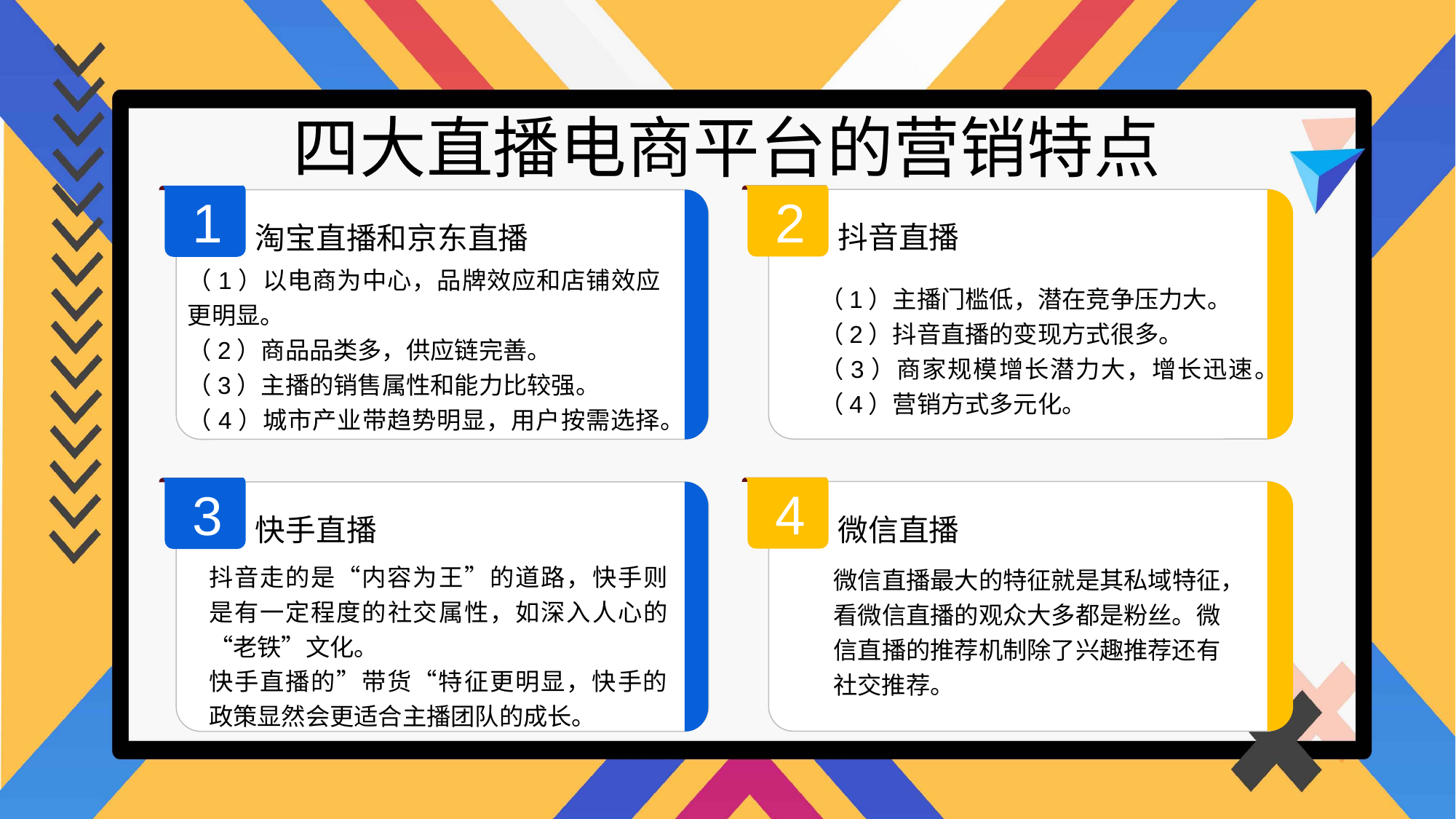

四大直播电商平台的营销特点
2
1

抖音直播
淘宝直播和京东直播
（1）以电商为中心，品牌效应和店铺效应更明显。
（2）商品品类多，供应链完善。
（3）主播的销售属性和能力比较强。
（4）城市产业带趋势明显，用户按需选择。
（1）主播门槛低，潜在竞争压力大。
（2）抖音直播的变现方式很多。
（3）商家规模增长潜力大，增长迅速。
（4）营销方式多元化。
4
3

微信直播
快手直播
抖音走的是“内容为王”的道路，快手则是有一定程度的社交属性，如深入人心的“老铁”文化。
快手直播的”带货“特征更明显，快手的政策显然会更适合主播团队的成长。
微信直播最大的特征就是其私域特征，看微信直播的观众大多都是粉丝。微信直播的推荐机制除了兴趣推荐还有社交推荐。